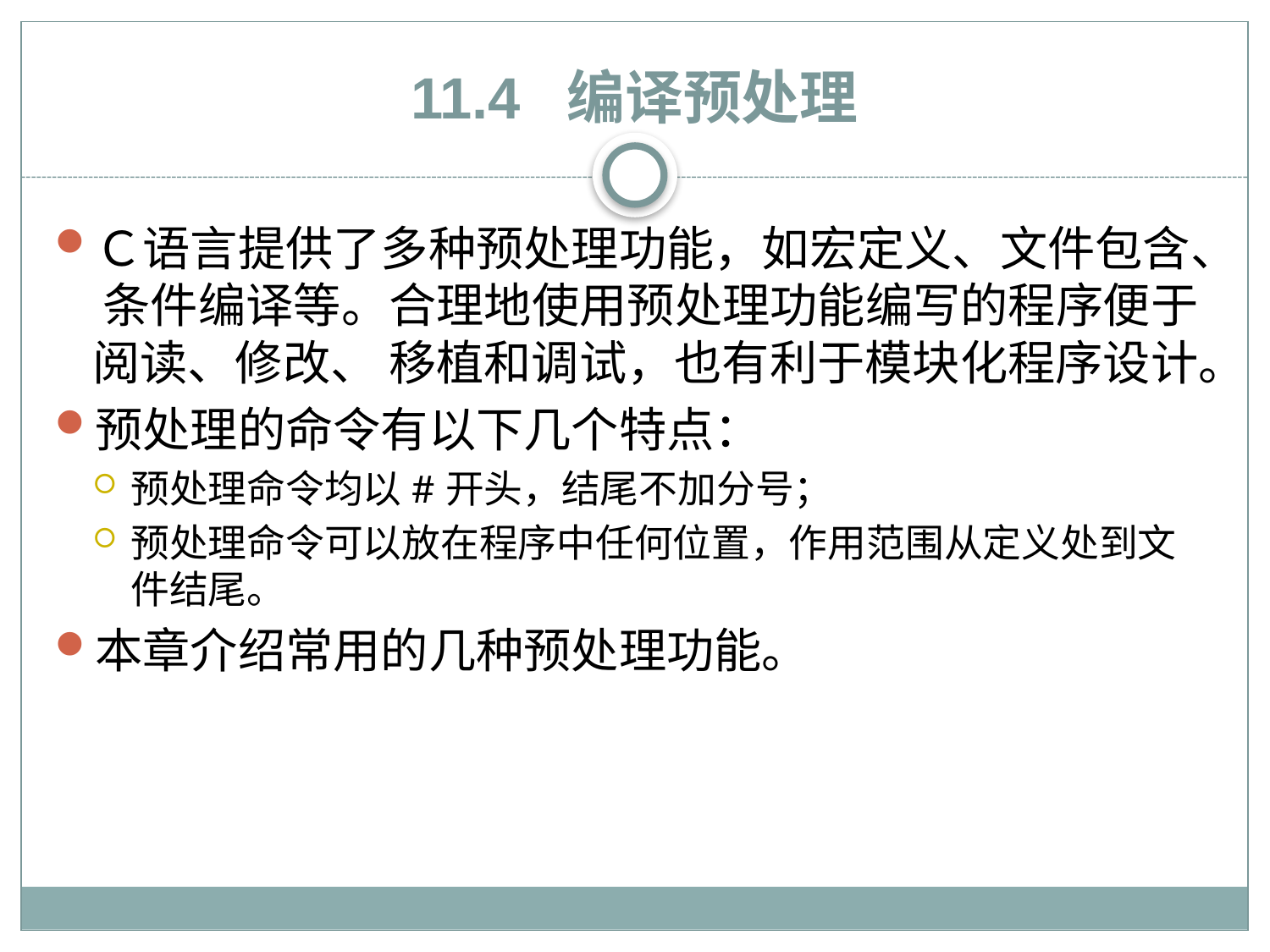

# 11.4  编译预处理
Ｃ语言提供了多种预处理功能，如宏定义、文件包含、 条件编译等。合理地使用预处理功能编写的程序便于阅读、修改、 移植和调试，也有利于模块化程序设计。
预处理的命令有以下几个特点：
预处理命令均以#开头，结尾不加分号；
预处理命令可以放在程序中任何位置，作用范围从定义处到文件结尾。
本章介绍常用的几种预处理功能。